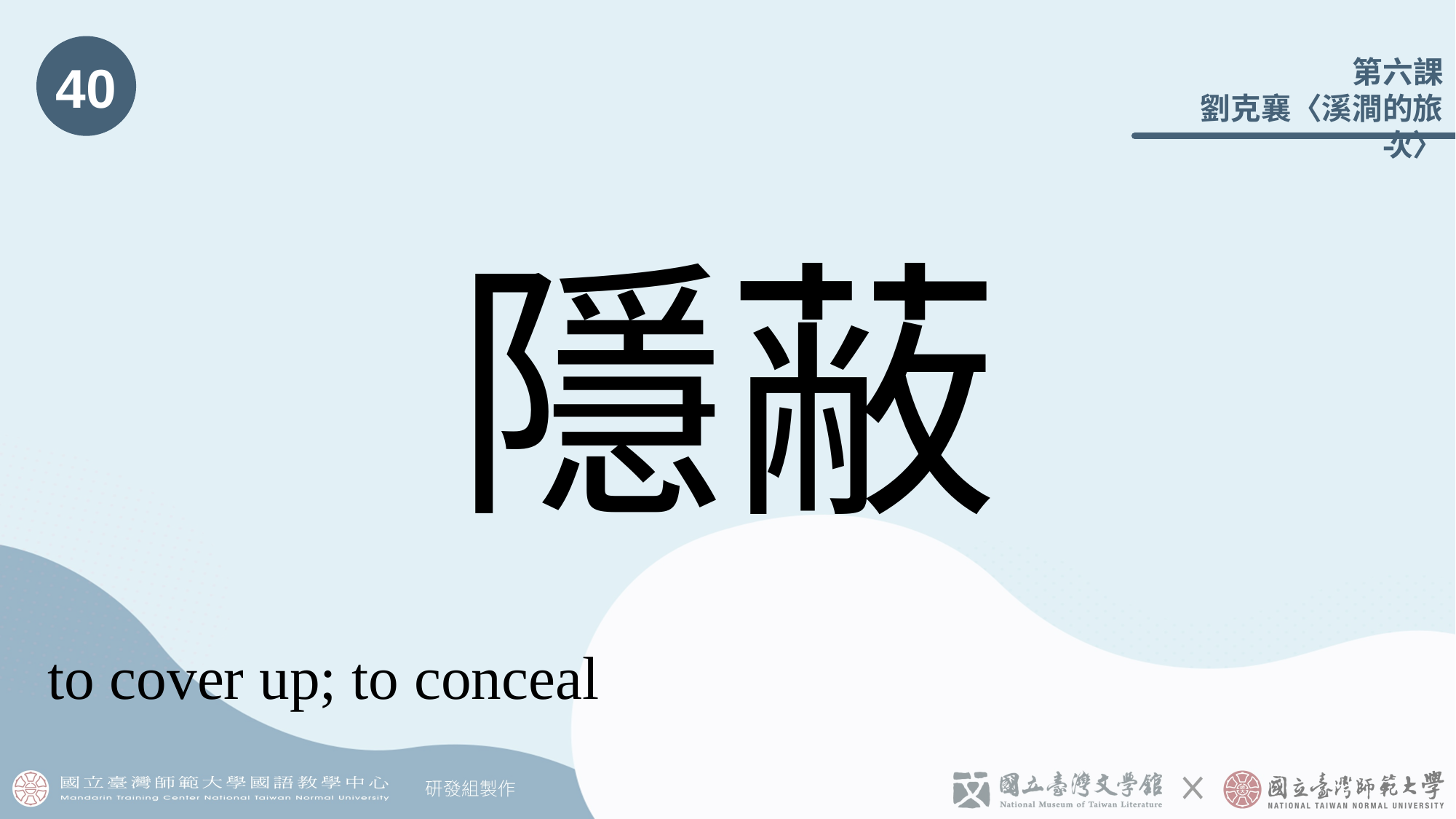

40
# 隱蔽
to cover up; to conceal